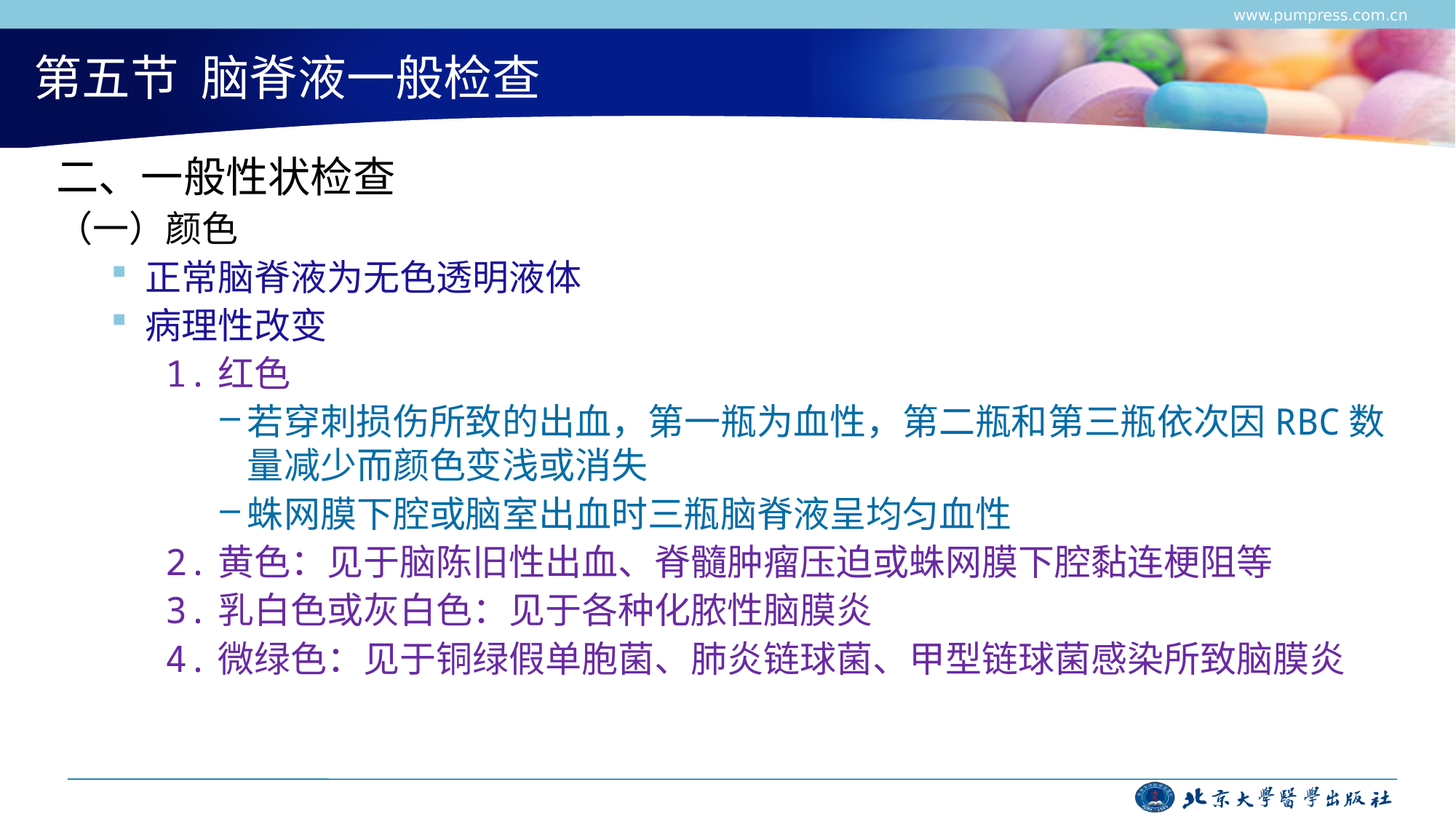

www.pumpress.com.cn
# 第五节  脑脊液一般检查
二、一般性状检查
（一）颜色
正常脑脊液为无色透明液体
病理性改变
1.红色
若穿刺损伤所致的出血，第一瓶为血性，第二瓶和第三瓶依次因RBC数量减少而颜色变浅或消失
蛛网膜下腔或脑室出血时三瓶脑脊液呈均匀血性
2.黄色：见于脑陈旧性出血、脊髓肿瘤压迫或蛛网膜下腔黏连梗阻等
3.乳白色或灰白色：见于各种化脓性脑膜炎
4.微绿色：见于铜绿假单胞菌、肺炎链球菌、甲型链球菌感染所致脑膜炎